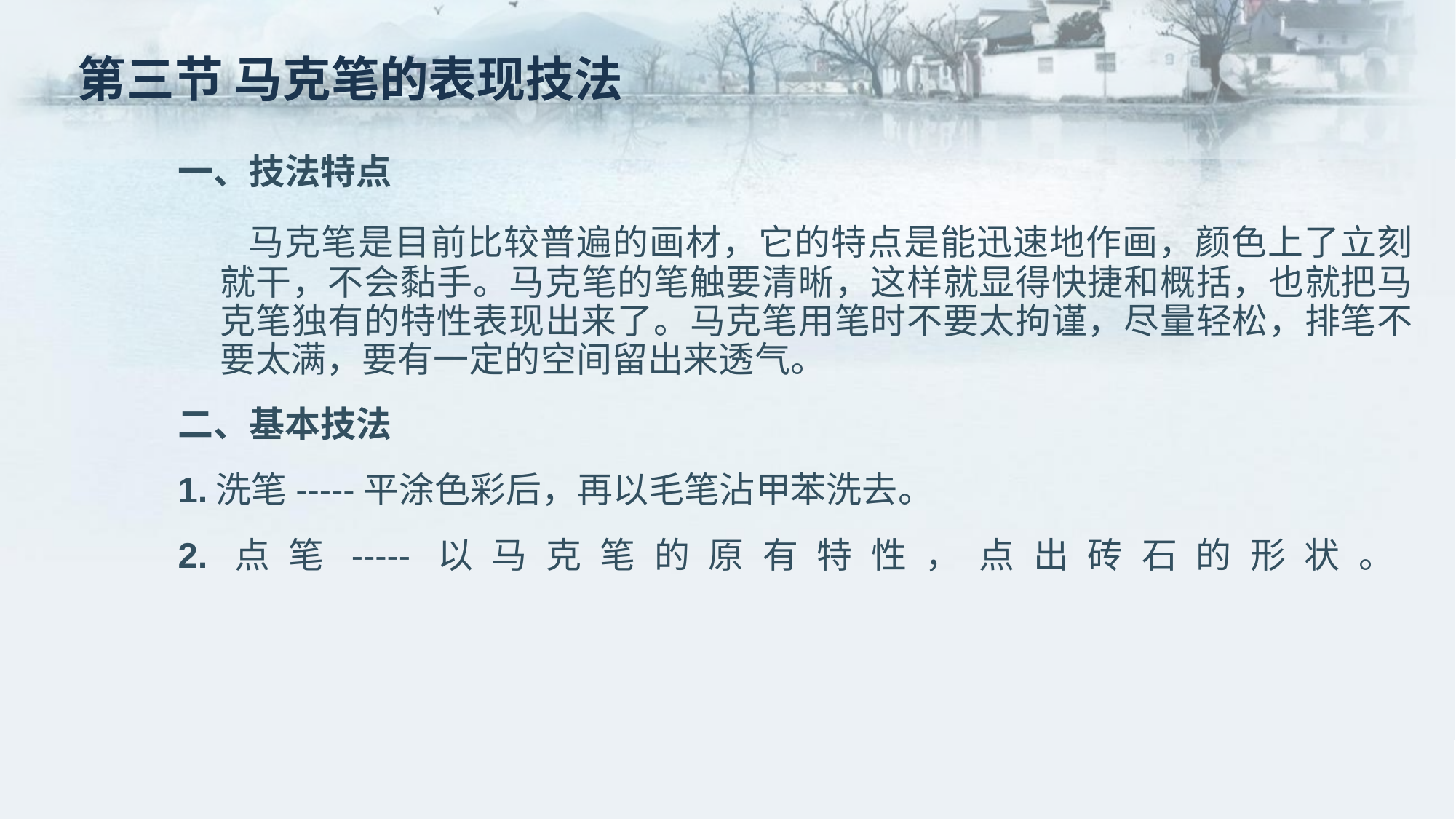

# 第三节 马克笔的表现技法
一、技法特点
      马克笔是目前比较普遍的画材，它的特点是能迅速地作画，颜色上了立刻就干，不会黏手。马克笔的笔触要清晰，这样就显得快捷和概括，也就把马克笔独有的特性表现出来了。马克笔用笔时不要太拘谨，尽量轻松，排笔不要太满，要有一定的空间留出来透气。
二、基本技法
1.洗笔-----平涂色彩后，再以毛笔沾甲苯洗去。
2.点笔-----以马克笔的原有特性，点出砖石的形状。